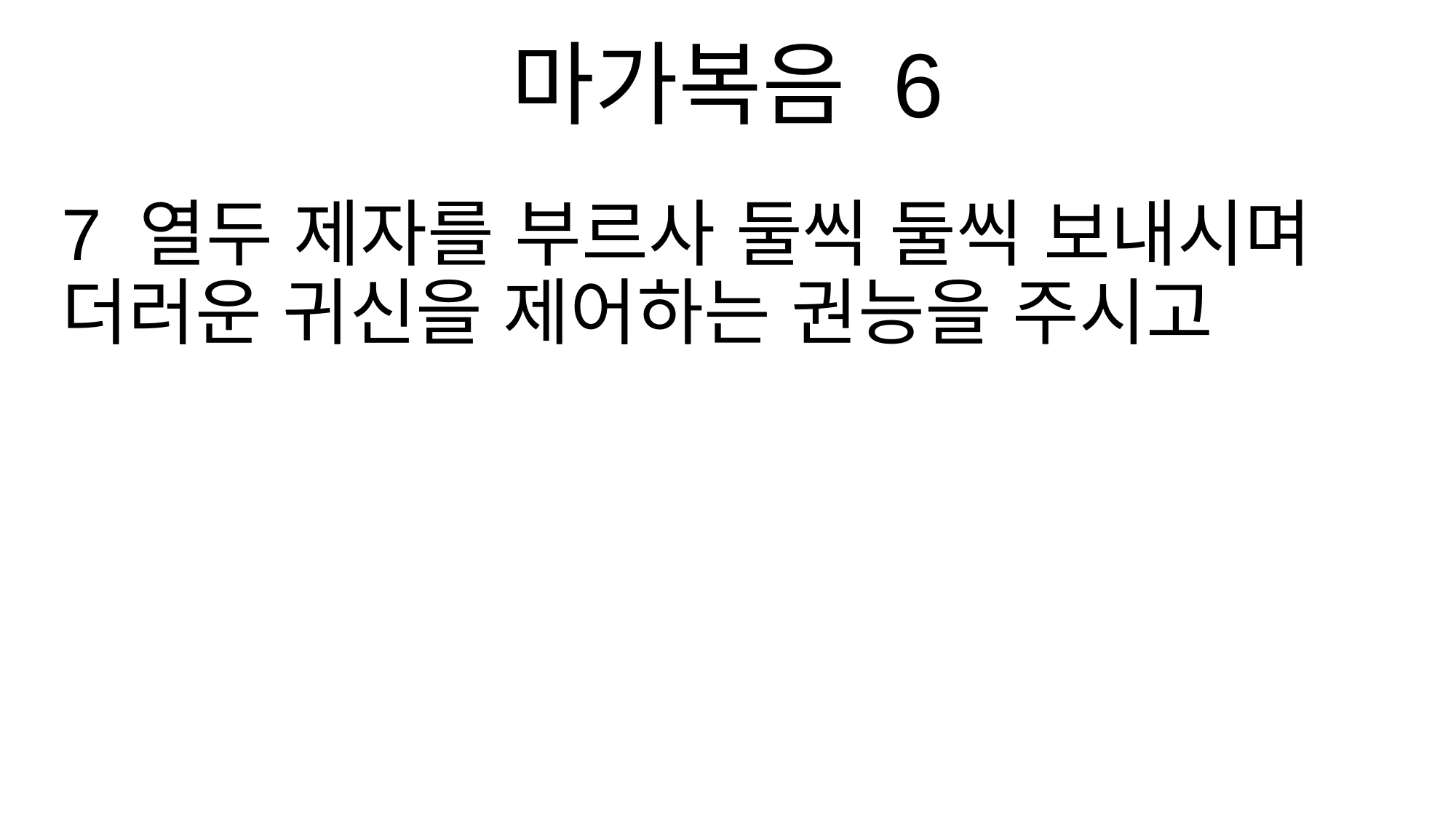

마가복음 6
7 열두 제자를 부르사 둘씩 둘씩 보내시며 더러운 귀신을 제어하는 권능을 주시고